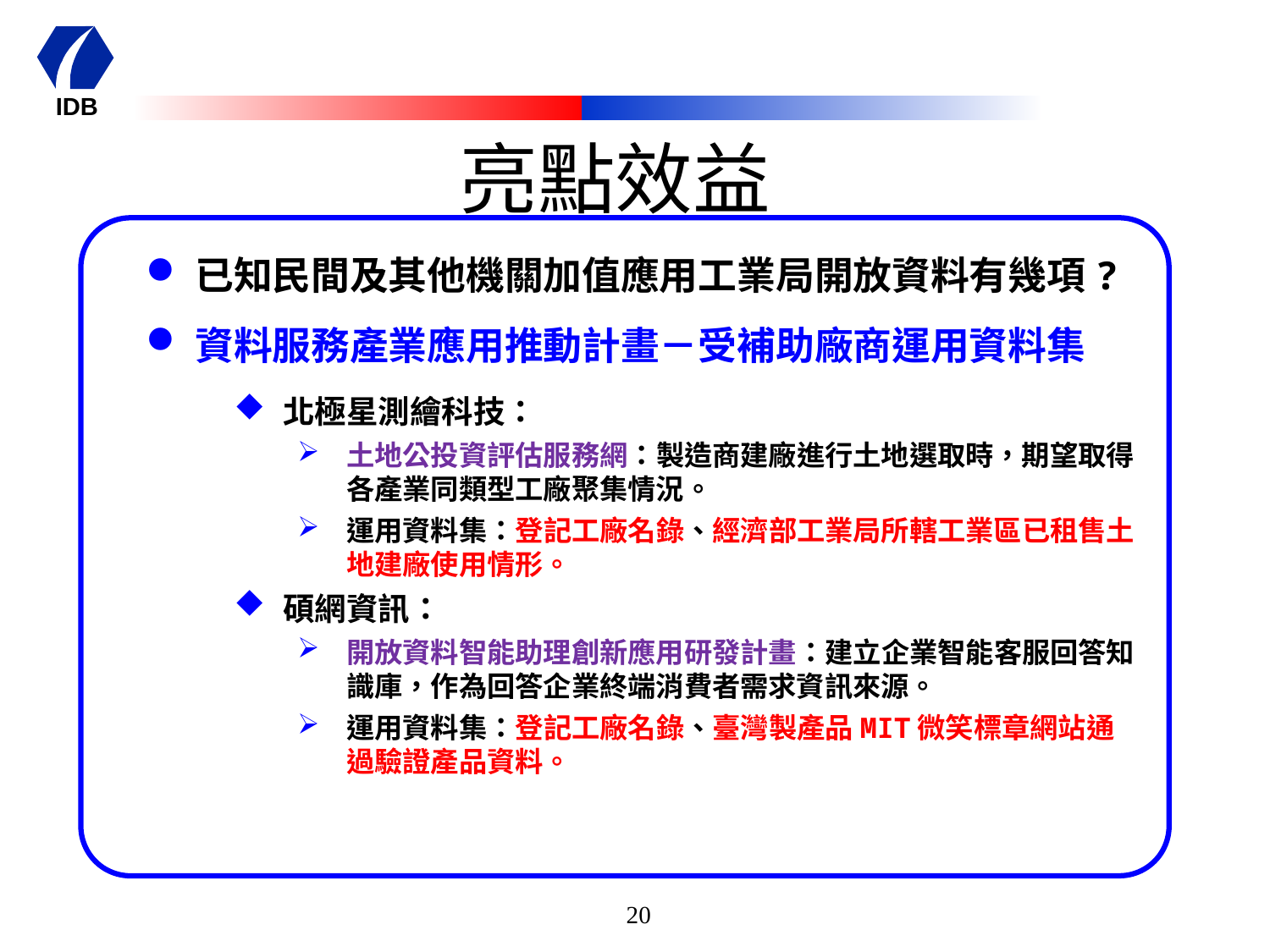

亮點效益
已知民間及其他機關加值應用工業局開放資料有幾項?
資料服務產業應用推動計畫－受補助廠商運用資料集
北極星測繪科技：
土地公投資評估服務網：製造商建廠進行土地選取時，期望取得各產業同類型工廠聚集情況。
運用資料集：登記工廠名錄、經濟部工業局所轄工業區已租售土地建廠使用情形。
碩網資訊：
開放資料智能助理創新應用研發計畫：建立企業智能客服回答知識庫，作為回答企業終端消費者需求資訊來源。
運用資料集：登記工廠名錄、臺灣製產品MIT微笑標章網站通過驗證產品資料。
20